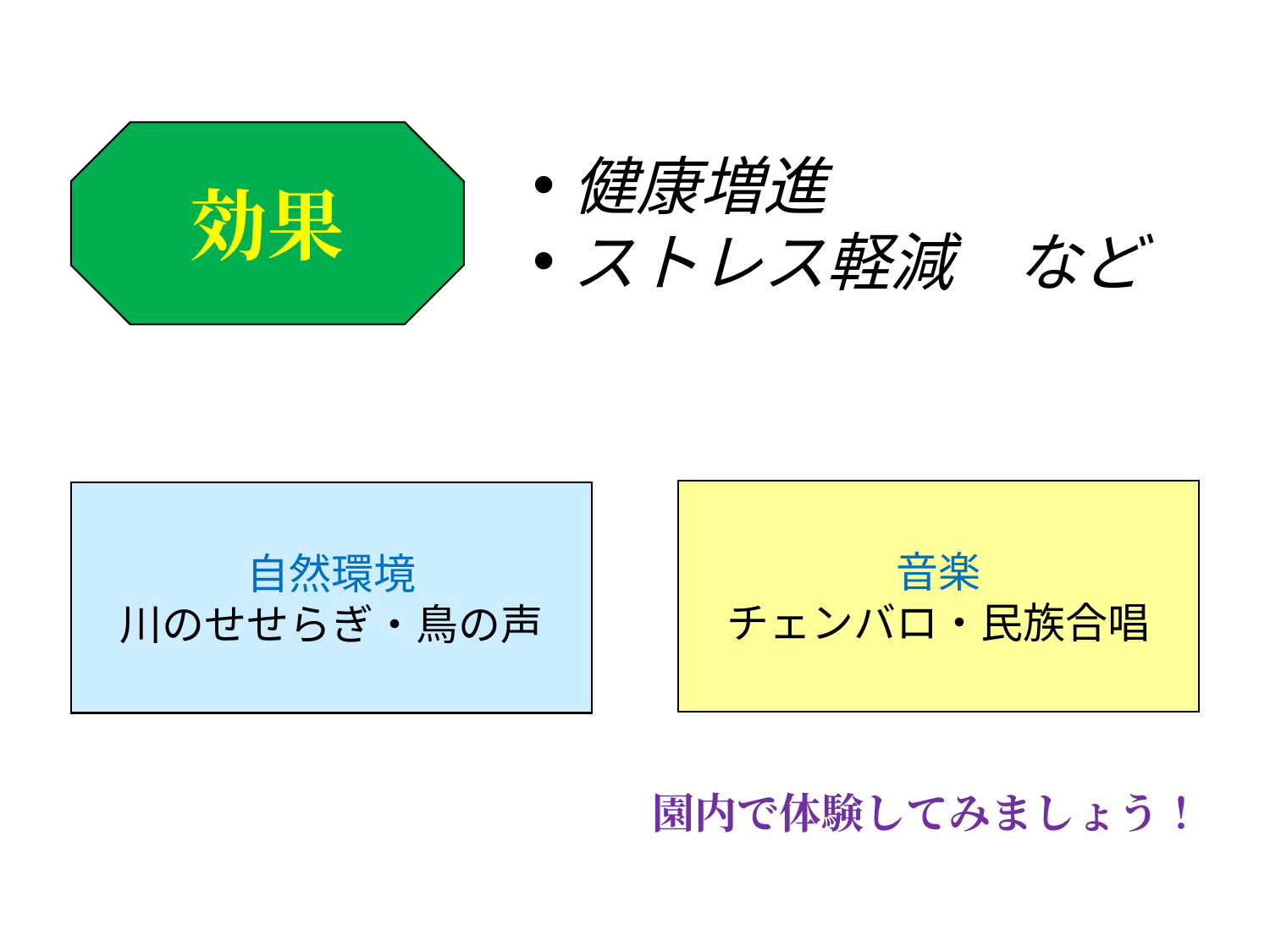

効果
健康増進
ストレス軽減　など
音楽
チェンバロ・民族合唱
自然環境
川のせせらぎ・鳥の声
園内で体験してみましょう！